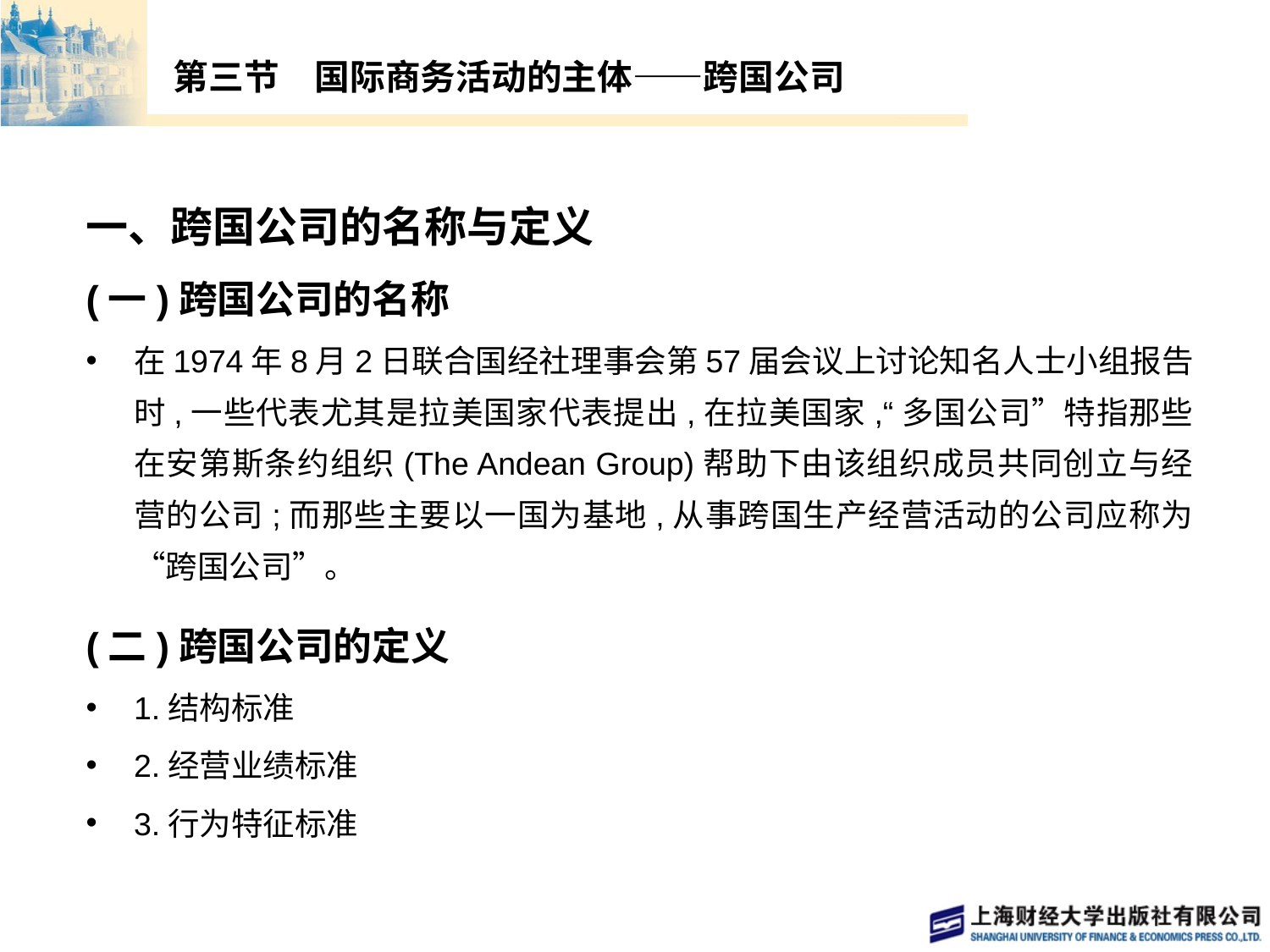

# 第三节　国际商务活动的主体——跨国公司
一、跨国公司的名称与定义
(一)跨国公司的名称
在1974年8月2日联合国经社理事会第57届会议上讨论知名人士小组报告时,一些代表尤其是拉美国家代表提出,在拉美国家,“多国公司”特指那些在安第斯条约组织(The Andean Group)帮助下由该组织成员共同创立与经营的公司;而那些主要以一国为基地,从事跨国生产经营活动的公司应称为“跨国公司”。
(二)跨国公司的定义
1.结构标准
2.经营业绩标准
3.行为特征标准